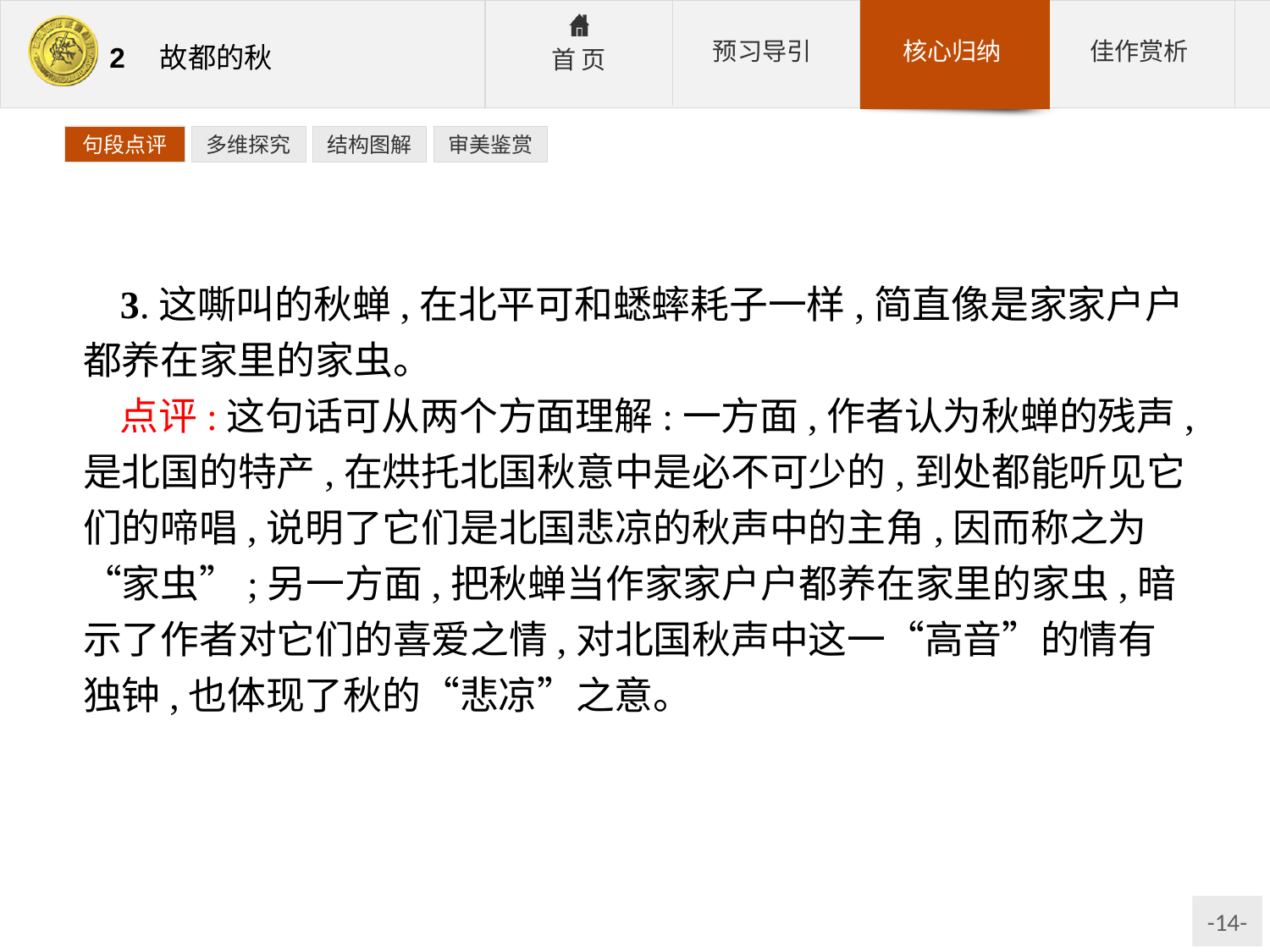

句段点评
多维探究
结构图解
审美鉴赏
3.这嘶叫的秋蝉,在北平可和蟋蟀耗子一样,简直像是家家户户都养在家里的家虫。
点评:这句话可从两个方面理解:一方面,作者认为秋蝉的残声,是北国的特产,在烘托北国秋意中是必不可少的,到处都能听见它们的啼唱,说明了它们是北国悲凉的秋声中的主角,因而称之为“家虫”;另一方面,把秋蝉当作家家户户都养在家里的家虫,暗示了作者对它们的喜爱之情,对北国秋声中这一“高音”的情有独钟,也体现了秋的“悲凉”之意。